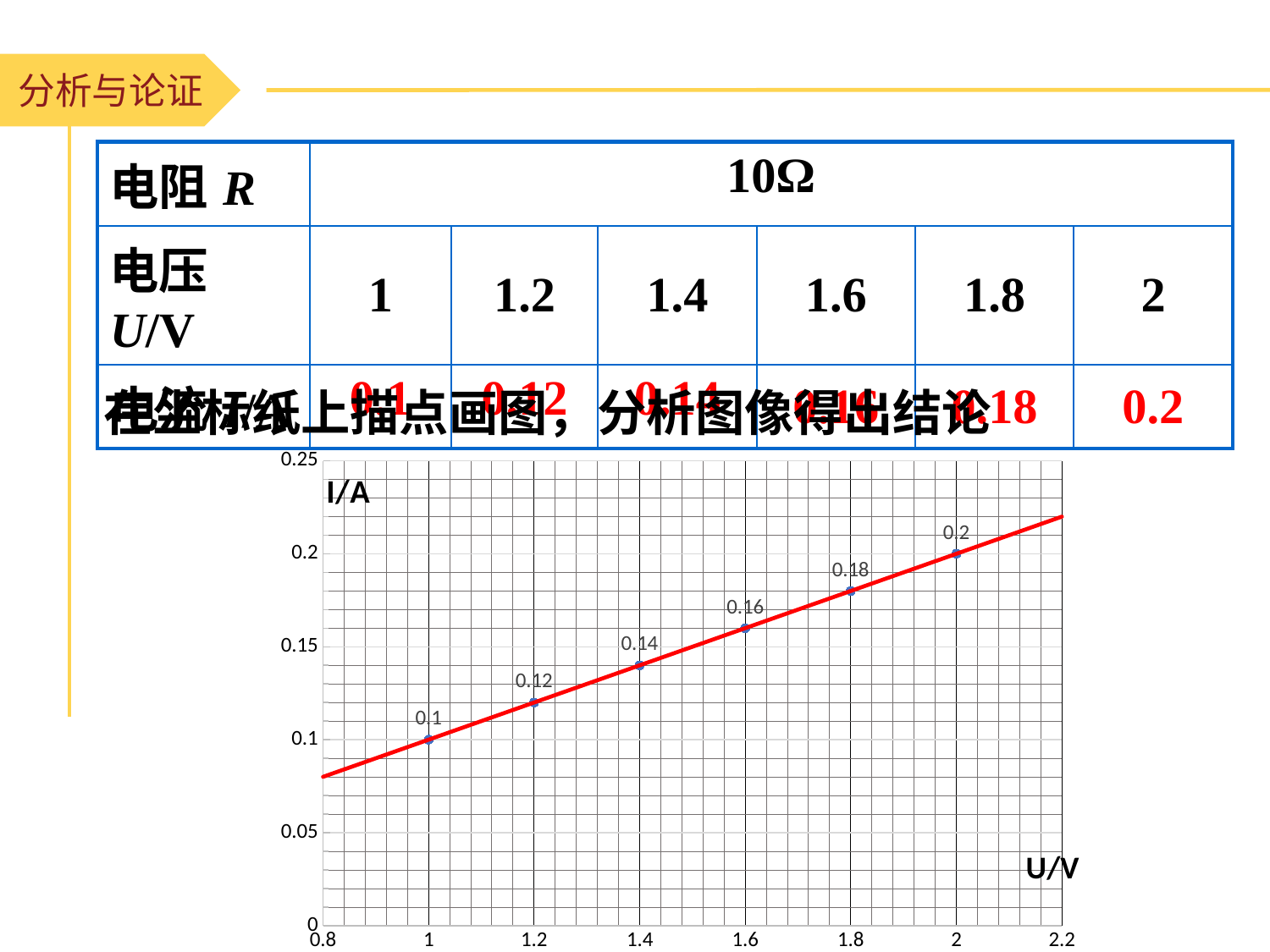

分析与论证
| 电阻R | 10Ω |  |  |  |  |  |
| --- | --- | --- | --- | --- | --- | --- |
| 电压U/V | 1 | 1.2 | 1.4 | 1.6 | 1.8 | 2 |
| 电流I/A | 0.1 | 0.12 | 0.14 | 0.16 | 0.18 | 0.2 |
在坐标纸上描点画图，分析图像得出结论

### Chart: I/A

| Category | I/A |
|---|---|